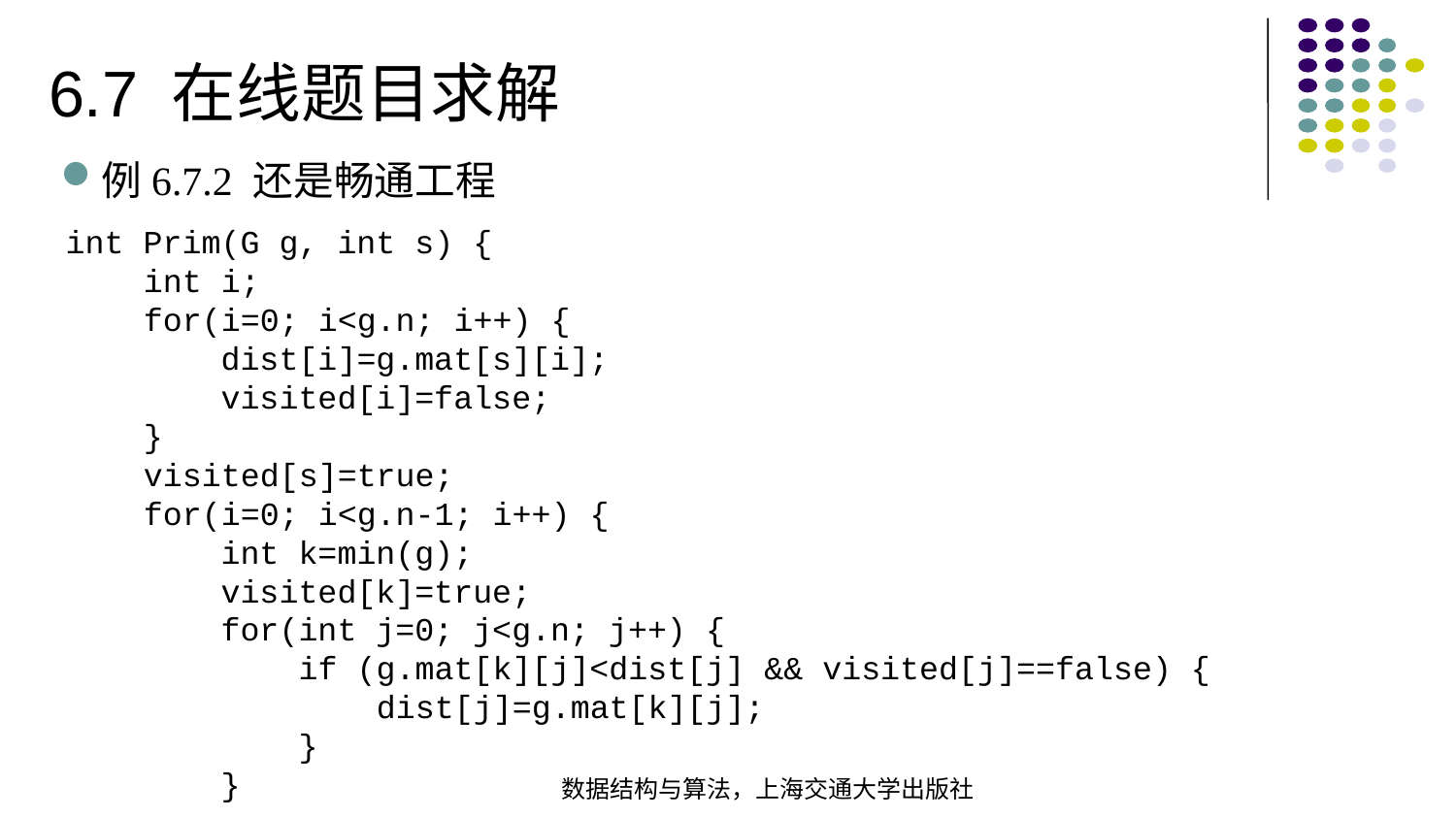

6.7 在线题目求解
例6.7.2 还是畅通工程
int Prim(G g, int s) {    int i;    for(i=0; i<g.n; i++) {        dist[i]=g.mat[s][i];        visited[i]=false;    }     visited[s]=true;    for(i=0; i<g.n-1; i++) {        int k=min(g);        visited[k]=true;        for(int j=0; j<g.n; j++) {            if (g.mat[k][j]<dist[j] && visited[j]==false) {                dist[j]=g.mat[k][j];            }        }